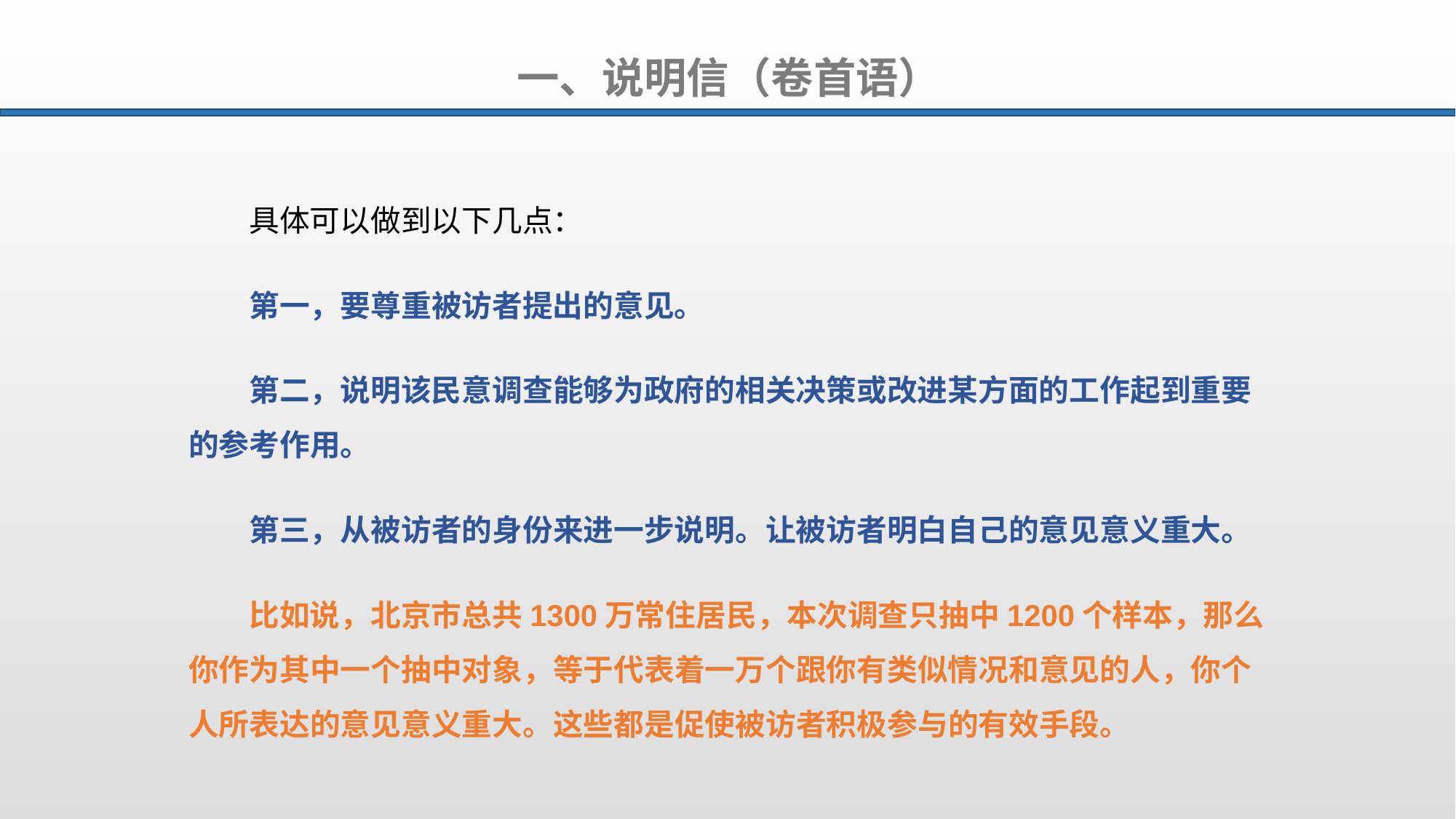

一、说明信（卷首语）

具体可以做到以下几点：
第一，要尊重被访者提出的意见。
第二，说明该民意调查能够为政府的相关决策或改进某方面的工作起到重要的参考作用。
第三，从被访者的身份来进一步说明。让被访者明白自己的意见意义重大。
比如说，北京市总共1300万常住居民，本次调查只抽中1200个样本，那么你作为其中一个抽中对象，等于代表着一万个跟你有类似情况和意见的人，你个人所表达的意见意义重大。这些都是促使被访者积极参与的有效手段。